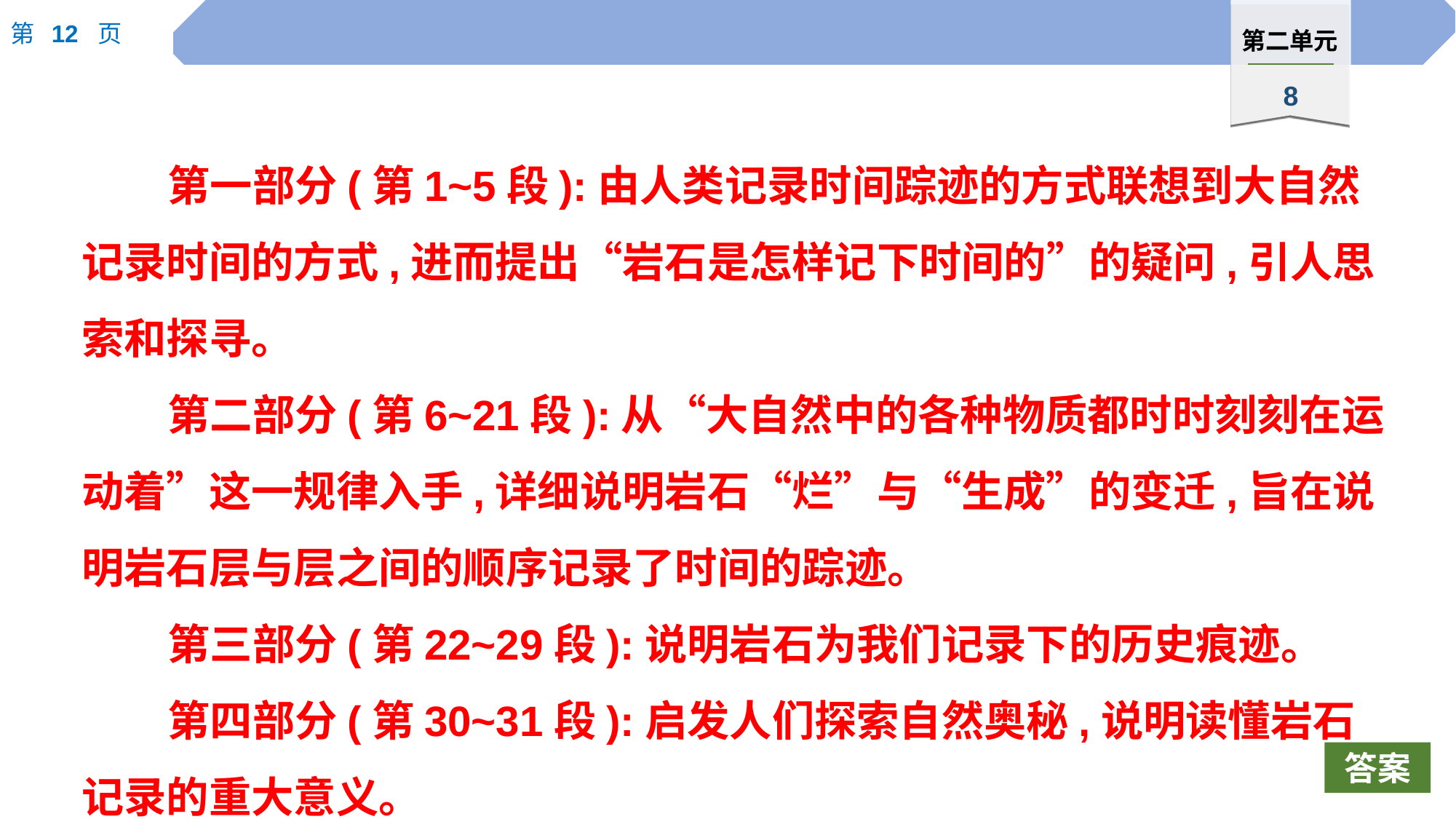

第一部分(第1~5段):由人类记录时间踪迹的方式联想到大自然记录时间的方式,进而提出“岩石是怎样记下时间的”的疑问,引人思索和探寻。
第二部分(第6~21段):从“大自然中的各种物质都时时刻刻在运动着”这一规律入手,详细说明岩石“烂”与“生成”的变迁,旨在说明岩石层与层之间的顺序记录了时间的踪迹。
第三部分(第22~29段):说明岩石为我们记录下的历史痕迹。
第四部分(第30~31段):启发人们探索自然奥秘,说明读懂岩石记录的重大意义。
答案